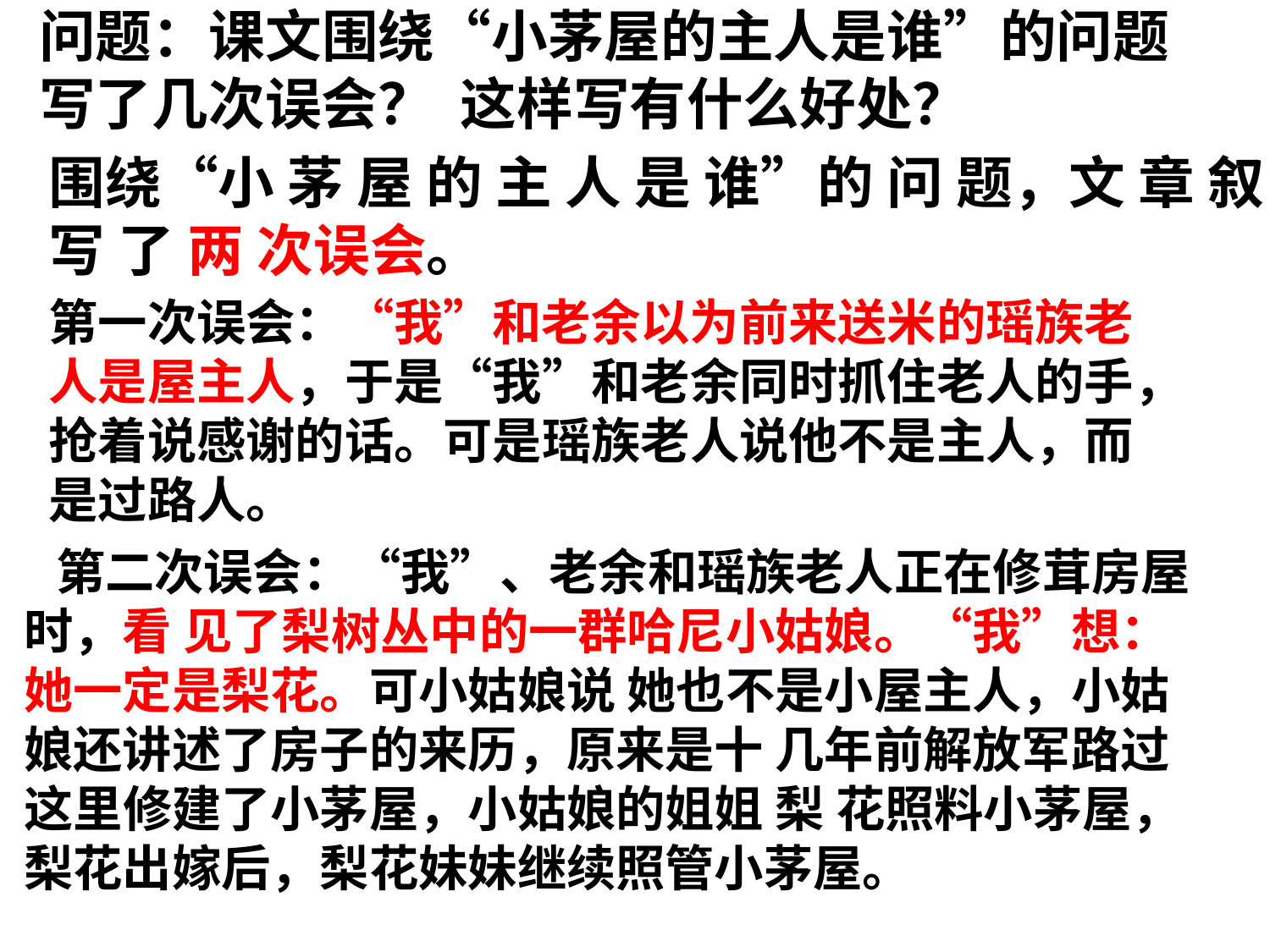

问题：课文围绕“小茅屋的主人是谁”的问题 写了几次误会？  这样写有什么好处？

围绕“小 茅 屋 的 主 人 是 谁”的 问 题，文 章 叙 写 了 两 次误会。

第一次误会：“我”和老余以为前来送米的瑶族老人是屋主人，于是“我”和老余同时抓住老人的手，抢着说感谢的话。可是瑶族老人说他不是主人，而是过路人。
第二次误会：“我”、老余和瑶族老人正在修茸房屋时，看 见了梨树丛中的一群哈尼小姑娘。“我”想：她一定是梨花。可小姑娘说 她也不是小屋主人，小姑娘还讲述了房子的来历，原来是十 几年前解放军路过这里修建了小茅屋，小姑娘的姐姐 梨 花照料小茅屋，梨花出嫁后，梨花妹妹继续照管小茅屋。